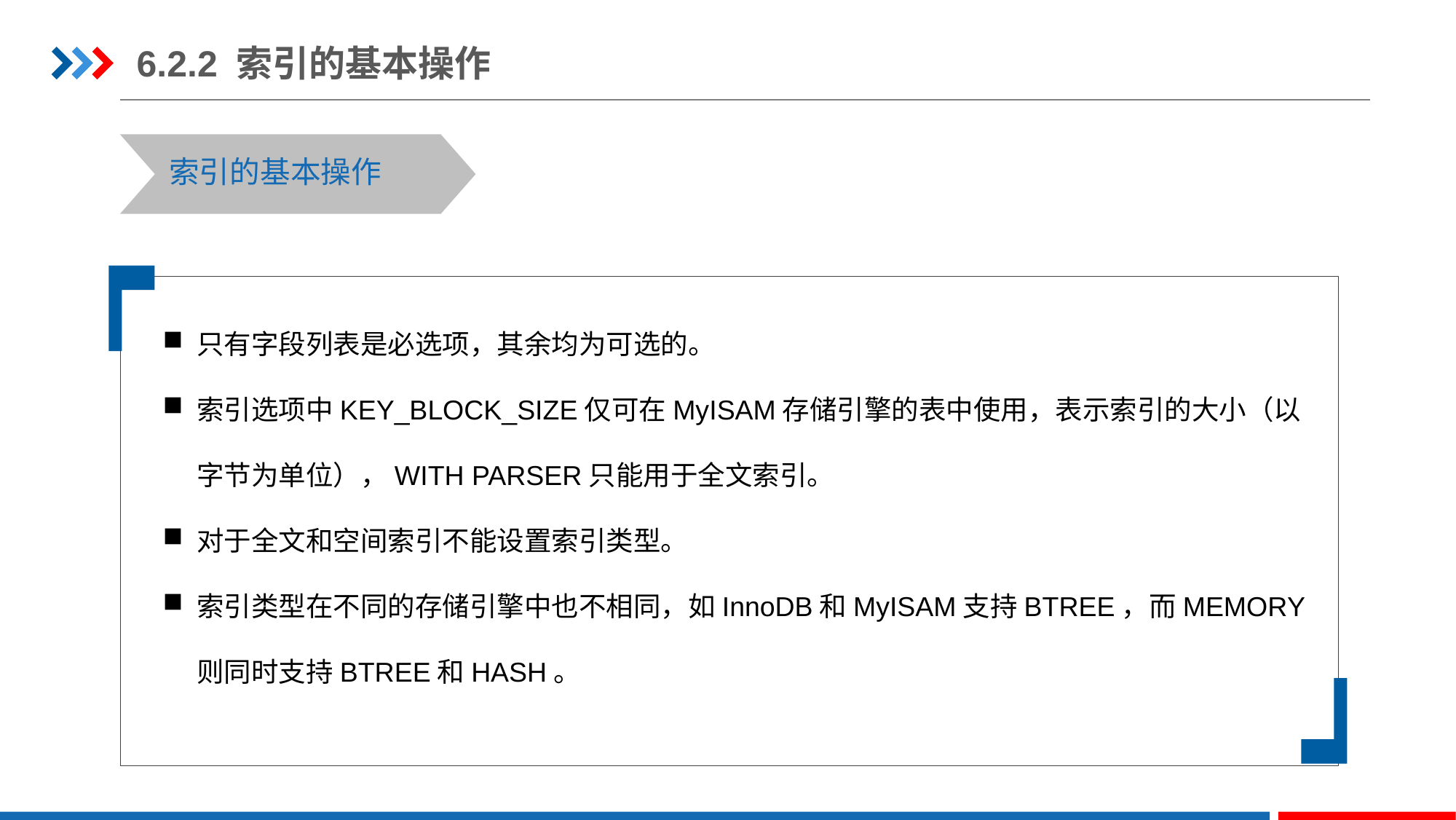

6.2.2 索引的基本操作

索引的基本操作

只有字段列表是必选项，其余均为可选的。
索引选项中KEY_BLOCK_SIZE仅可在MyISAM存储引擎的表中使用，表示索引的大小（以字节为单位），WITH PARSER只能用于全文索引。
对于全文和空间索引不能设置索引类型。
索引类型在不同的存储引擎中也不相同，如InnoDB和MyISAM支持BTREE，而MEMORY则同时支持BTREE和HASH。